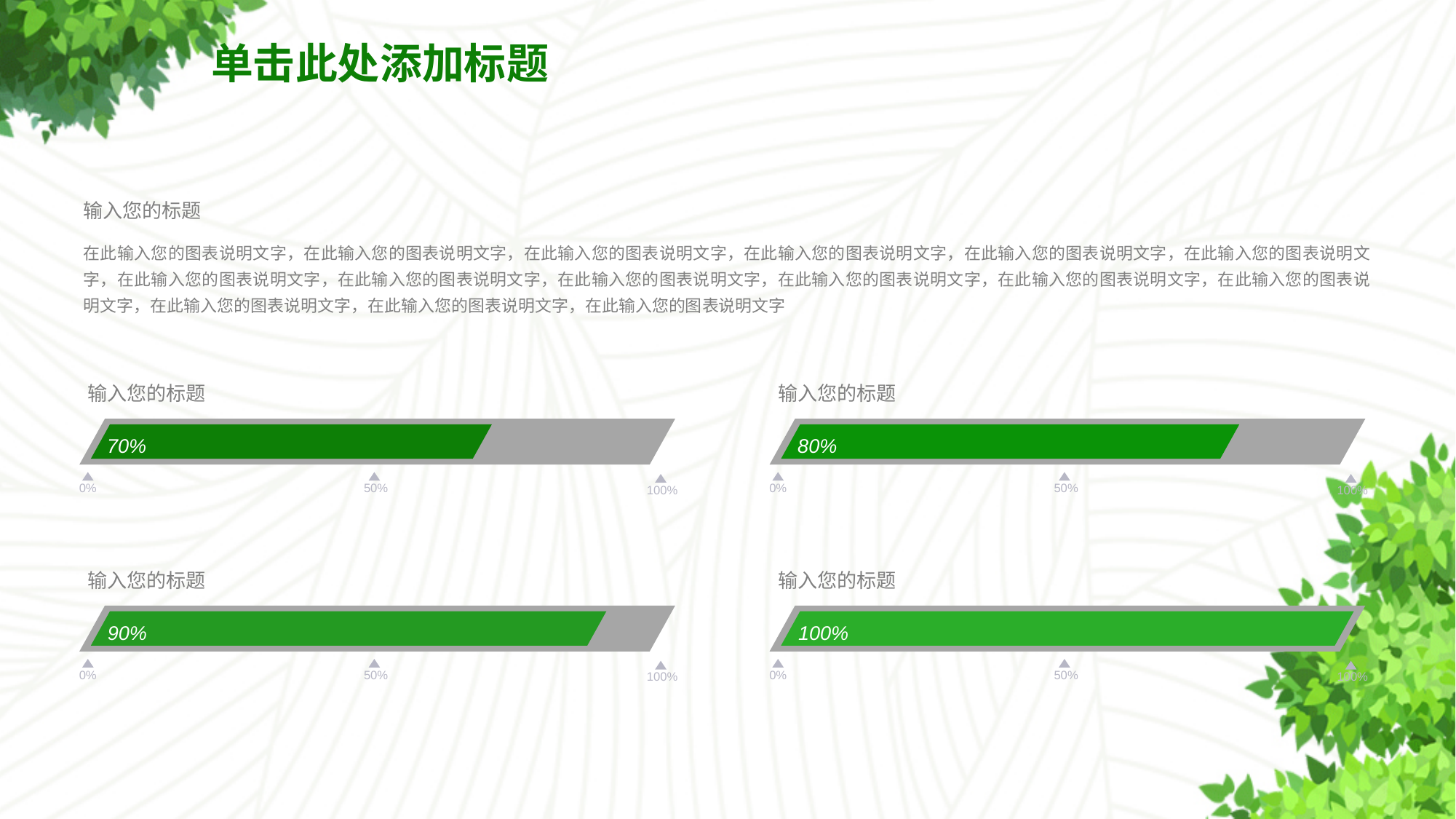

# 单击此处添加标题
输入您的标题
在此输入您的图表说明文字，在此输入您的图表说明文字，在此输入您的图表说明文字，在此输入您的图表说明文字，在此输入您的图表说明文字，在此输入您的图表说明文字，在此输入您的图表说明文字，在此输入您的图表说明文字，在此输入您的图表说明文字，在此输入您的图表说明文字，在此输入您的图表说明文字，在此输入您的图表说明文字，在此输入您的图表说明文字，在此输入您的图表说明文字，在此输入您的图表说明文字
输入您的标题
输入您的标题
80%

70%

0%
50%
100%
0%
50%
100%
输入您的标题
输入您的标题
90%
100%

0%
50%
100%
0%
50%
100%